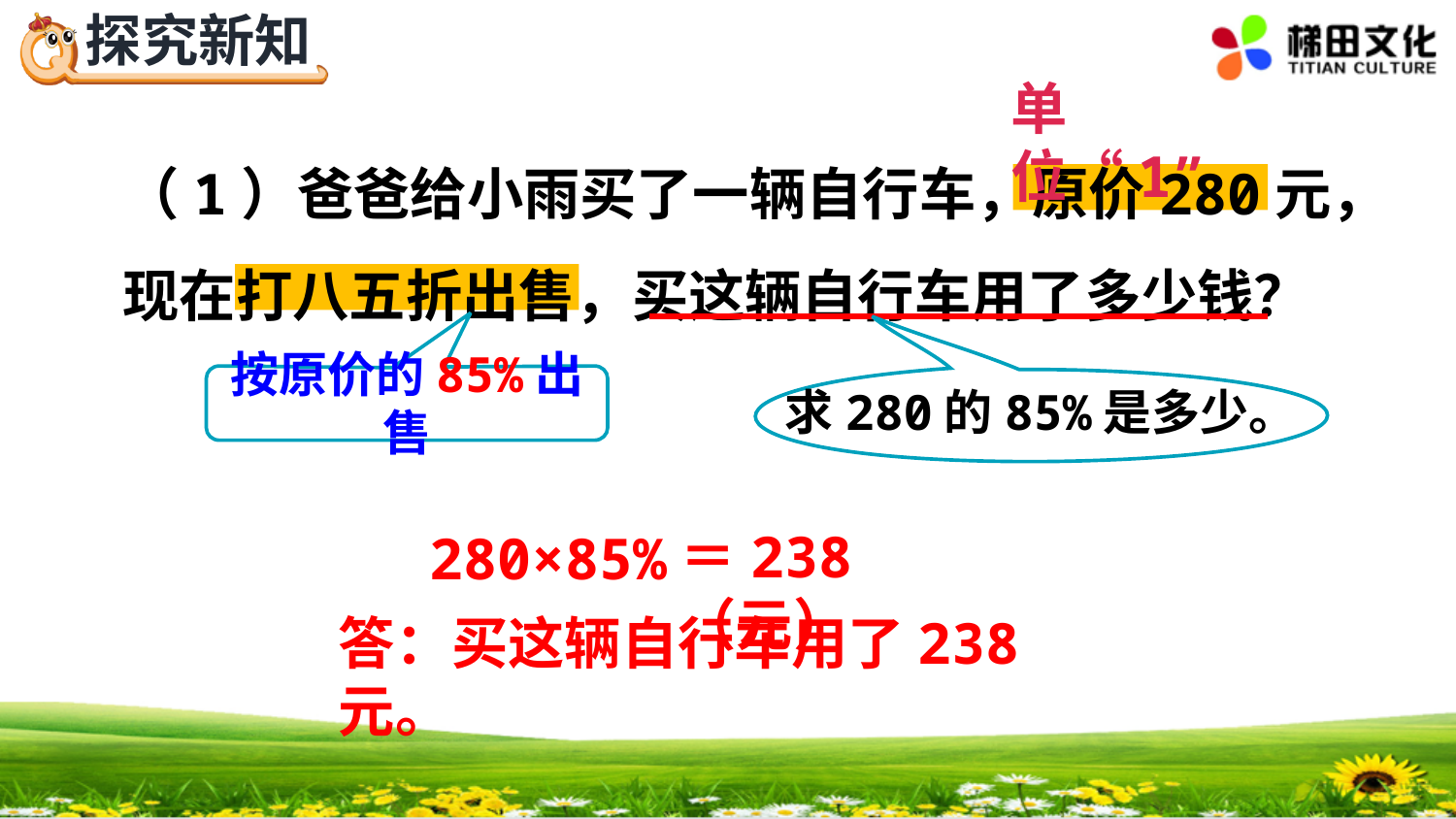

单位“1”
（1）爸爸给小雨买了一辆自行车，原价280元，现在打八五折出售，买这辆自行车用了多少钱？

按原价的85%出售
求280的85%是多少。
＝238（元）
280×85%
答：买这辆自行车用了238元。